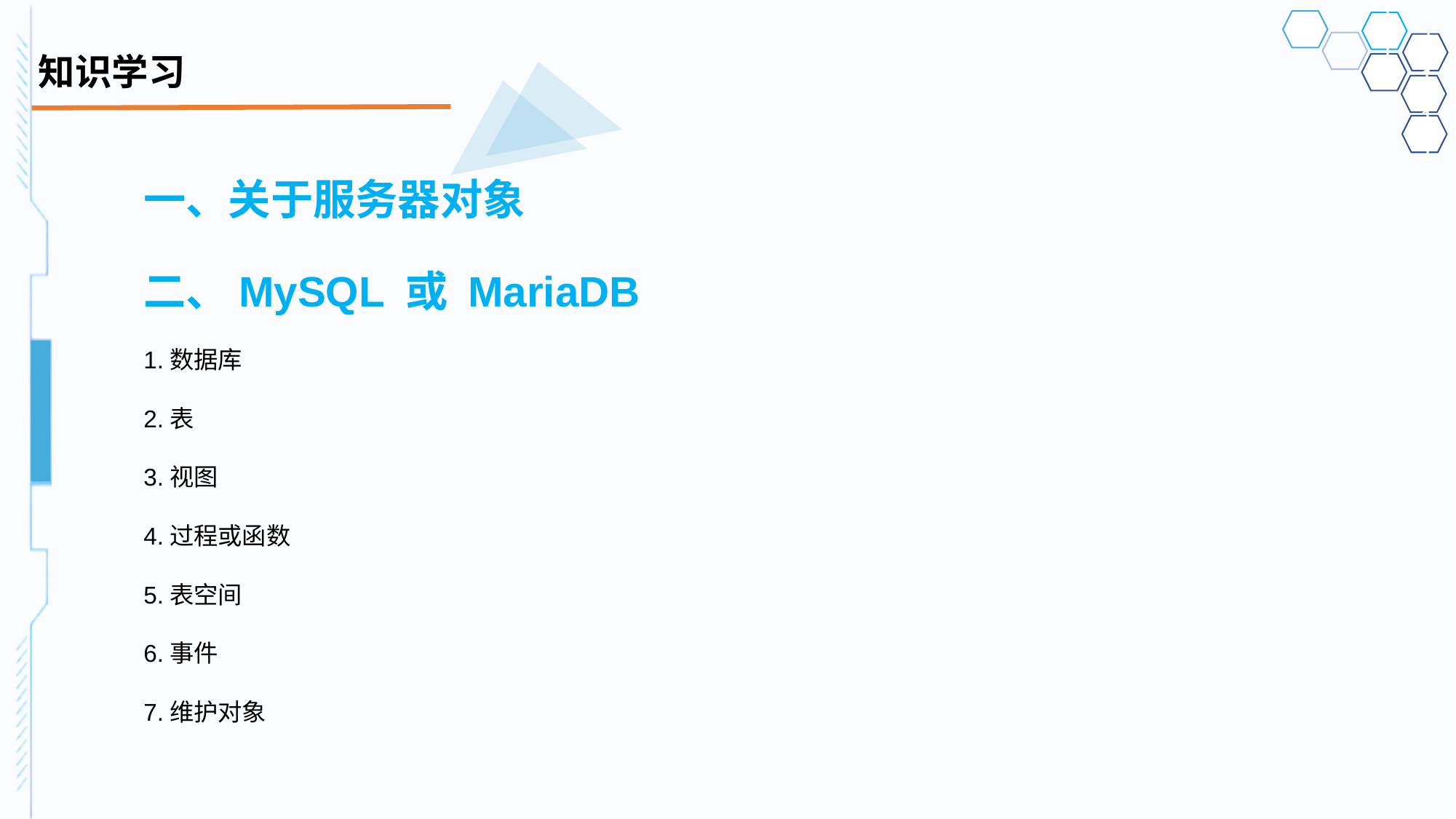

# 知识学习

一、关于服务器对象
二、MySQL 或 MariaDB
1.数据库
2.表
3.视图
4.过程或函数
5.表空间
6.事件
7.维护对象